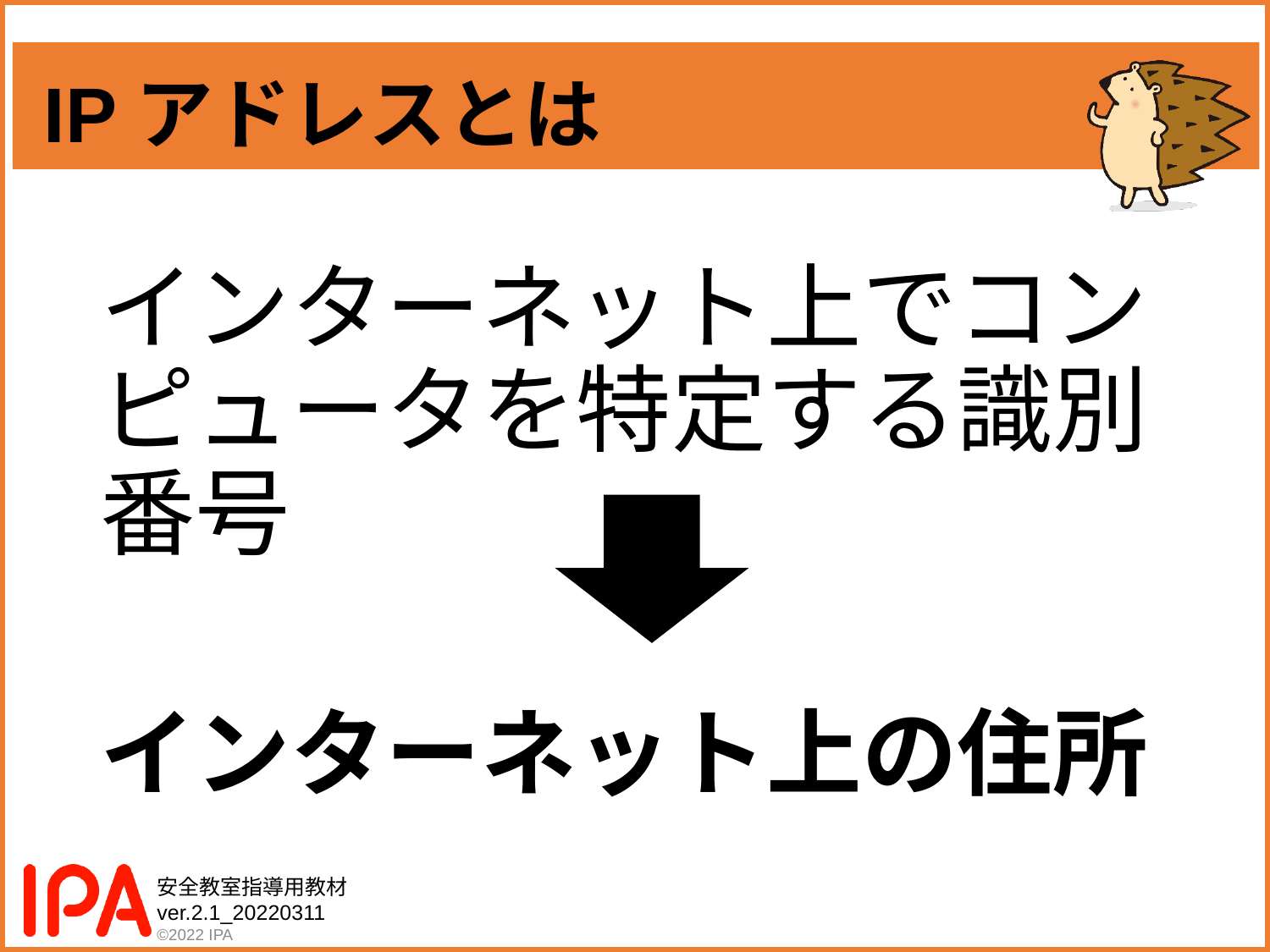

# IPアドレスとは
インターネット上でコンピュータを特定する識別番号

インターネット上の住所